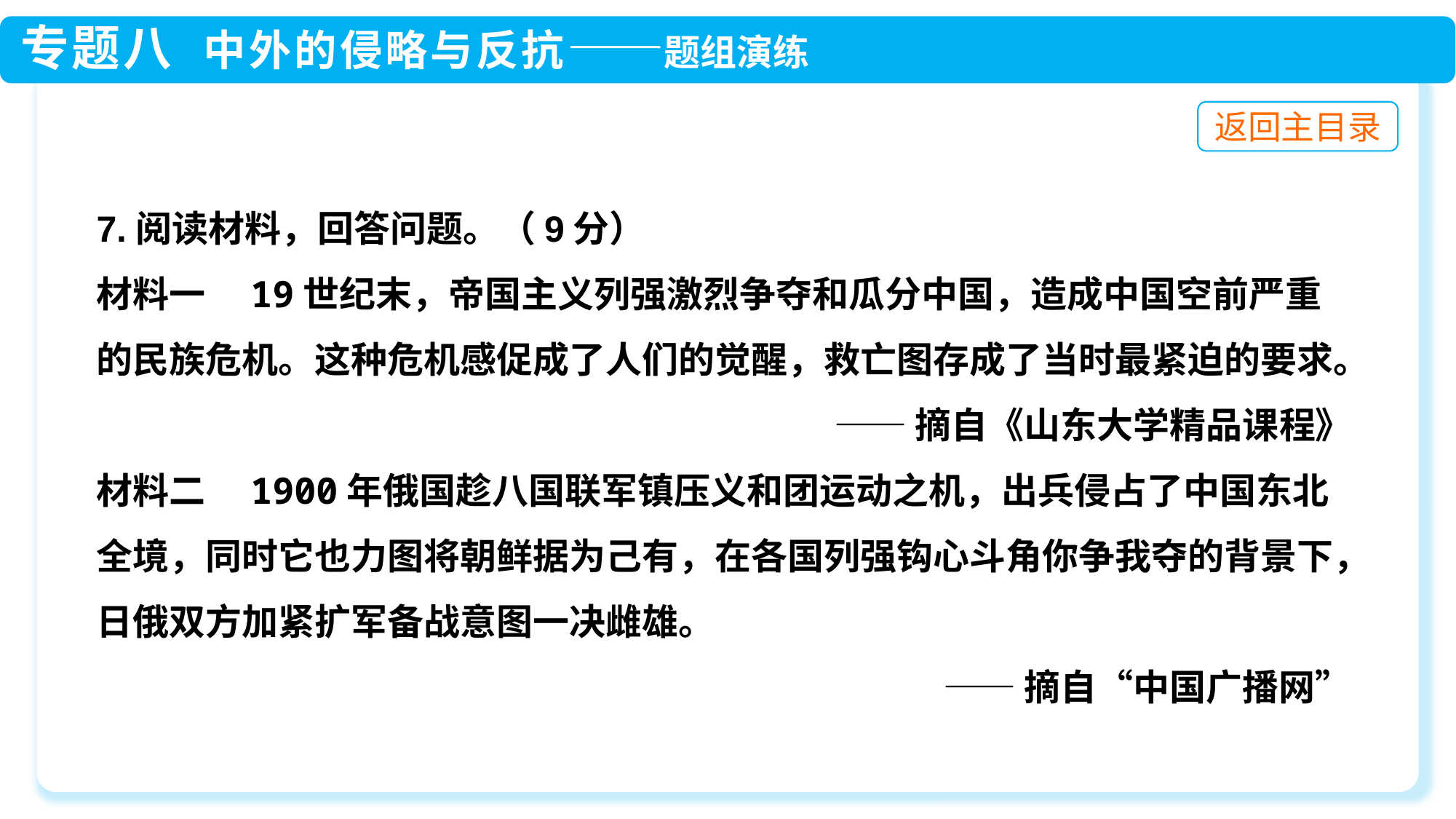

7.阅读材料，回答问题。（9分）
材料一　19世纪末，帝国主义列强激烈争夺和瓜分中国，造成中国空前严重的民族危机。这种危机感促成了人们的觉醒，救亡图存成了当时最紧迫的要求。
——摘自《山东大学精品课程》
材料二　1900年俄国趁八国联军镇压义和团运动之机，出兵侵占了中国东北全境，同时它也力图将朝鲜据为己有，在各国列强钩心斗角你争我夺的背景下，日俄双方加紧扩军备战意图一决雌雄。
——摘自“中国广播网”